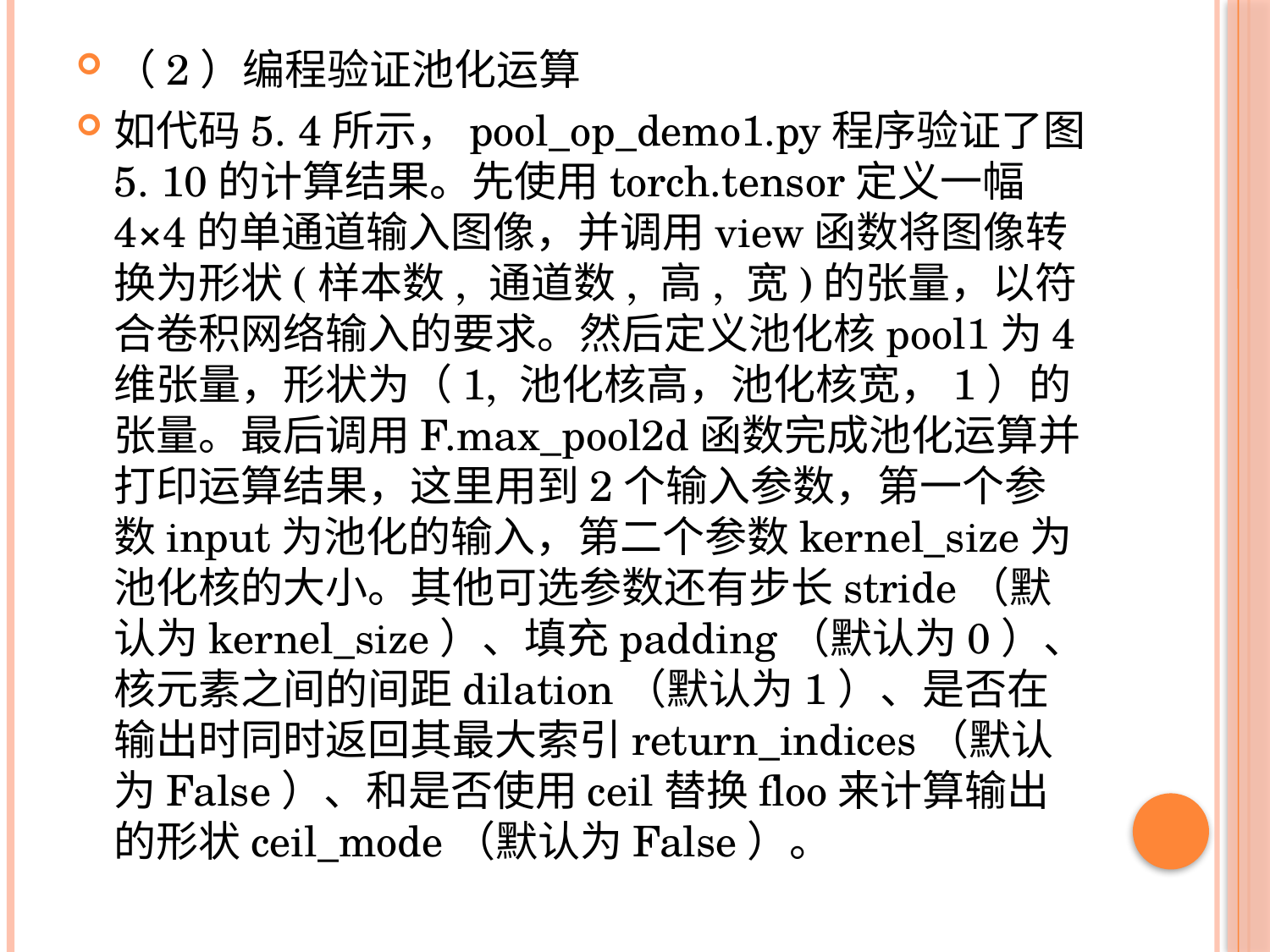

（2）编程验证池化运算
如代码5. 4所示，pool_op_demo1.py程序验证了图5. 10的计算结果。先使用torch.tensor定义一幅4×4的单通道输入图像，并调用view函数将图像转换为形状(样本数, 通道数, 高, 宽)的张量，以符合卷积网络输入的要求。然后定义池化核pool1为4维张量，形状为（1, 池化核高，池化核宽，1）的张量。最后调用F.max_pool2d函数完成池化运算并打印运算结果，这里用到2个输入参数，第一个参数input为池化的输入，第二个参数kernel_size为池化核的大小。其他可选参数还有步长stride（默认为kernel_size）、填充padding（默认为0）、核元素之间的间距dilation（默认为1）、是否在输出时同时返回其最大索引return_indices（默认为False）、和是否使用ceil替换floo来计算输出的形状ceil_mode（默认为False）。